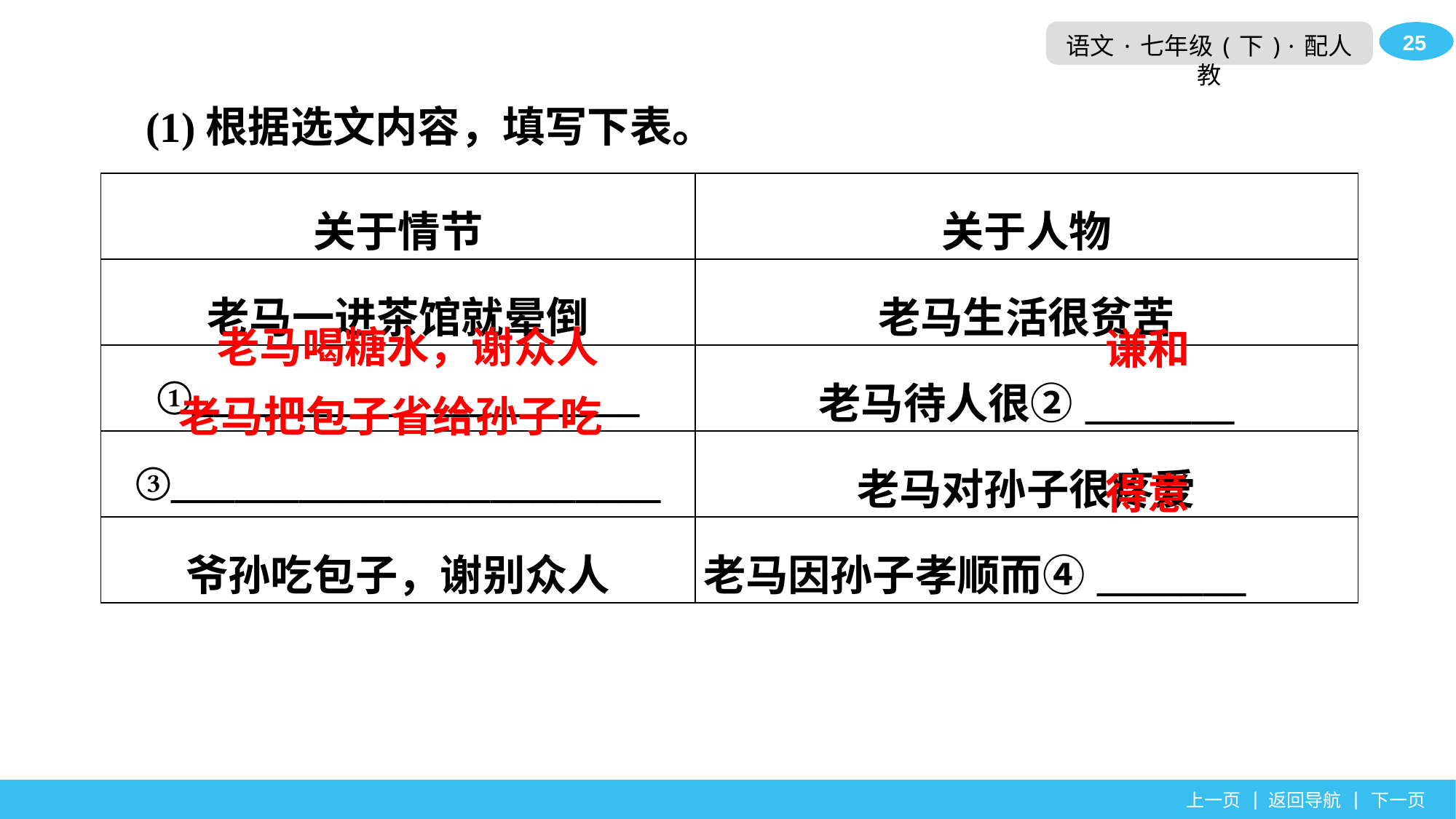

(1)根据选文内容，填写下表。

| 关于情节 | 关于人物 |
| --- | --- |
| 老马一进茶馆就晕倒 | 老马生活很贫苦 |
| ①\_\_\_\_\_\_\_\_\_\_\_\_\_\_\_\_\_\_\_\_\_ | 老马待人很②\_\_\_\_\_\_\_ |
| ③\_\_\_\_\_\_\_\_\_\_\_\_\_\_\_\_\_\_\_\_\_\_\_ | 老马对孙子很疼爱 |
| 爷孙吃包子，谢别众人 | 老马因孙子孝顺而④\_\_\_\_\_\_\_ |
老马喝糖水，谢众人
谦和
老马把包子省给孙子吃
得意